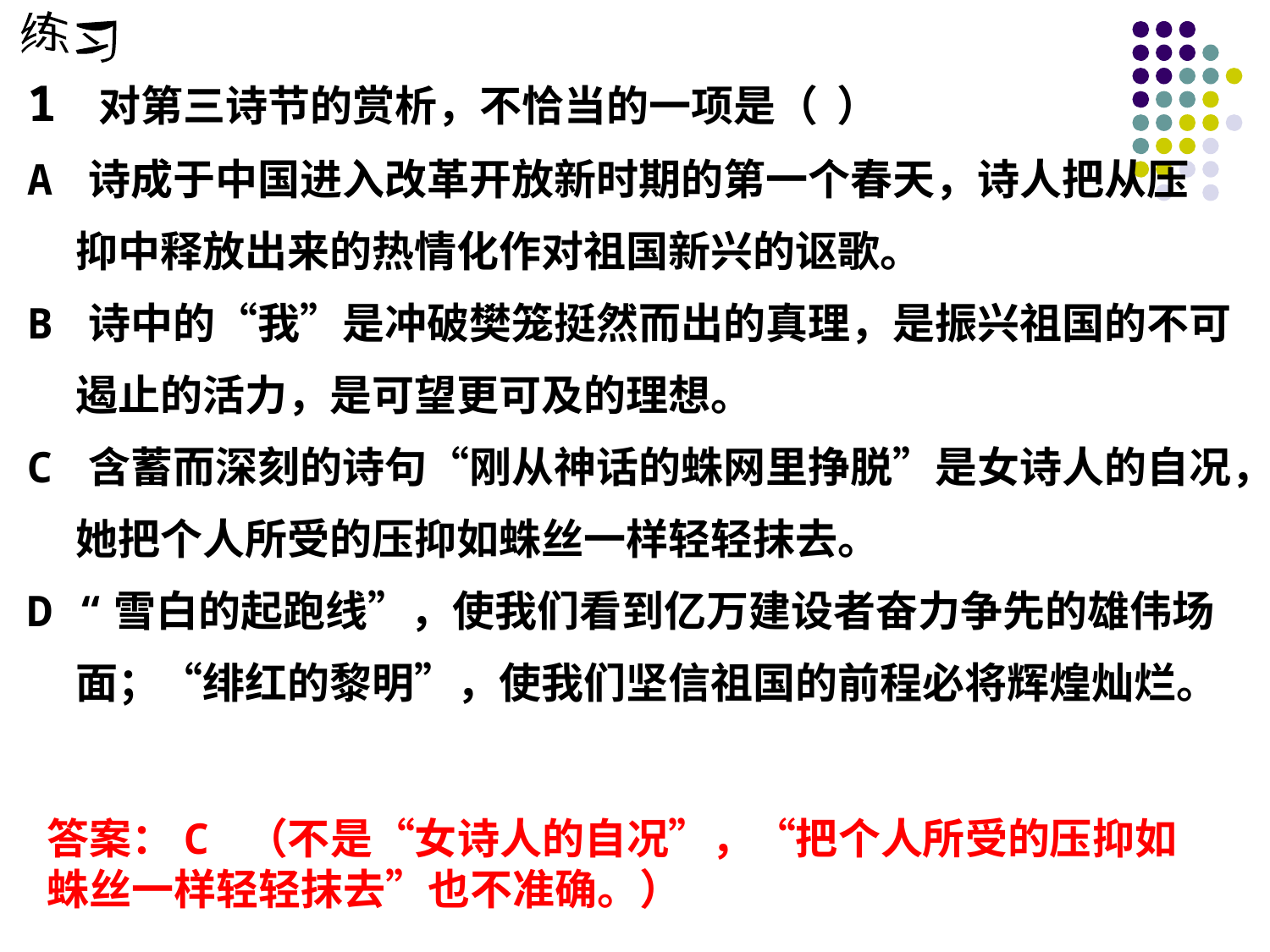

练习
1 对第三诗节的赏析，不恰当的一项是（  ）
A 诗成于中国进入改革开放新时期的第一个春天，诗人把从压
    抑中释放出来的热情化作对祖国新兴的讴歌。
B 诗中的“我”是冲破樊笼挺然而出的真理，是振兴祖国的不可
    遏止的活力，是可望更可及的理想。
C 含蓄而深刻的诗句“刚从神话的蛛网里挣脱”是女诗人的自况，
    她把个人所受的压抑如蛛丝一样轻轻抹去。
D “雪白的起跑线”，使我们看到亿万建设者奋力争先的雄伟场
    面；“绯红的黎明”，使我们坚信祖国的前程必将辉煌灿烂。
答案：C （不是“女诗人的自况”，“把个人所受的压抑如蛛丝一样轻轻抹去”也不准确。）